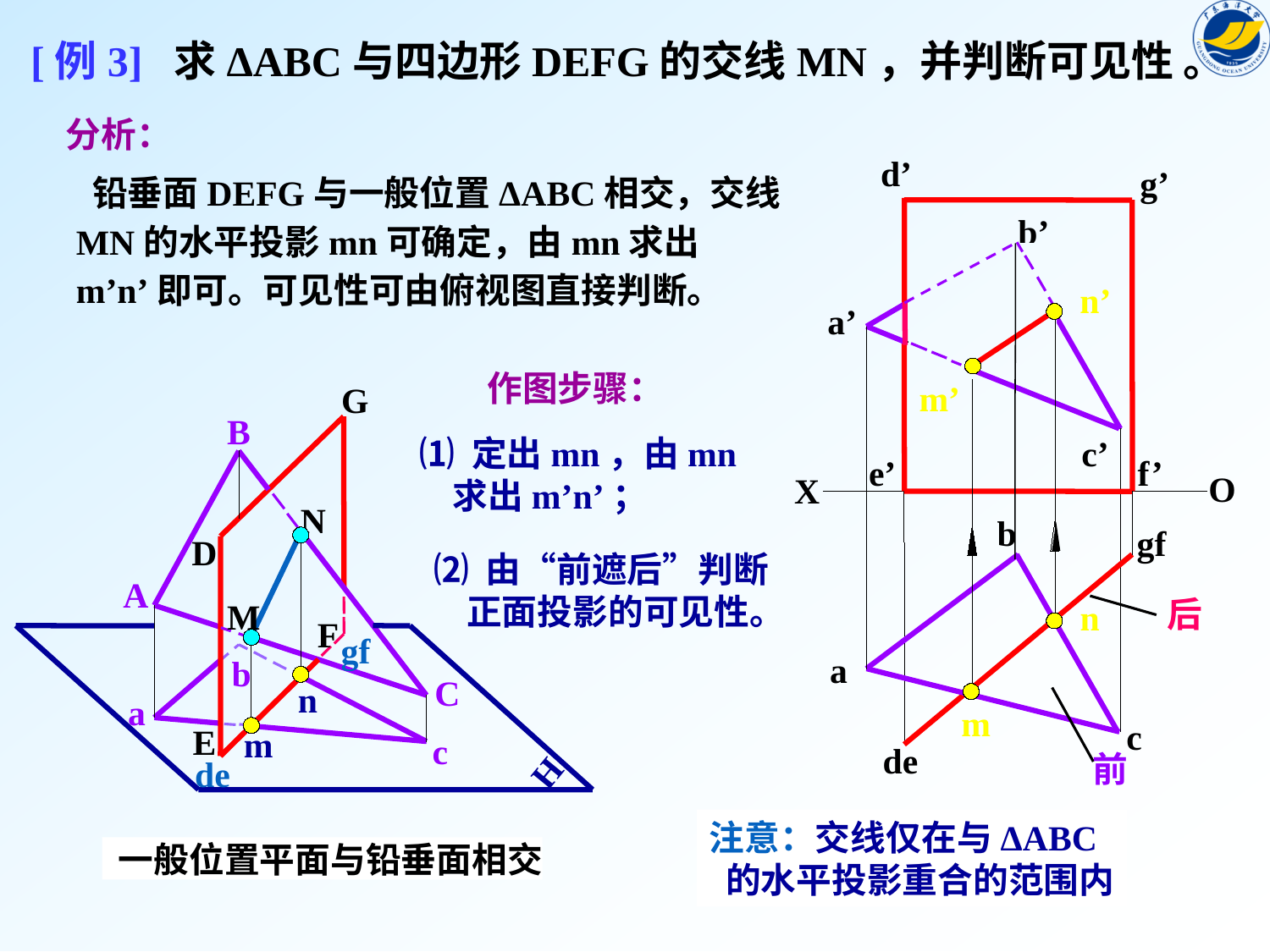

[例3]  求ΔABC与四边形DEFG的交线MN，并判断可见性 。
分析：
d’
g’

f’
e’

gf

de
b’

a’

c’
O
X

b

a

c

 铅垂面DEFG与一般位置ΔABC相交，交线MN的水平投影mn可确定，由mn求出m’n’即可。可见性可由俯视图直接判断。

n’

作图步骤：

m’
G
B

N

D

A
M

F
gf

b

C
n

a

E
m

c

H
de

 一般位置平面与铅垂面相交
⑴ 定出mn，由mn
   求出m’n’；
⑵ 由“前遮后”判断
   正面投影的可见性。
后
n

m
前
注意：交线仅在与ΔABC
 的水平投影重合的范围内